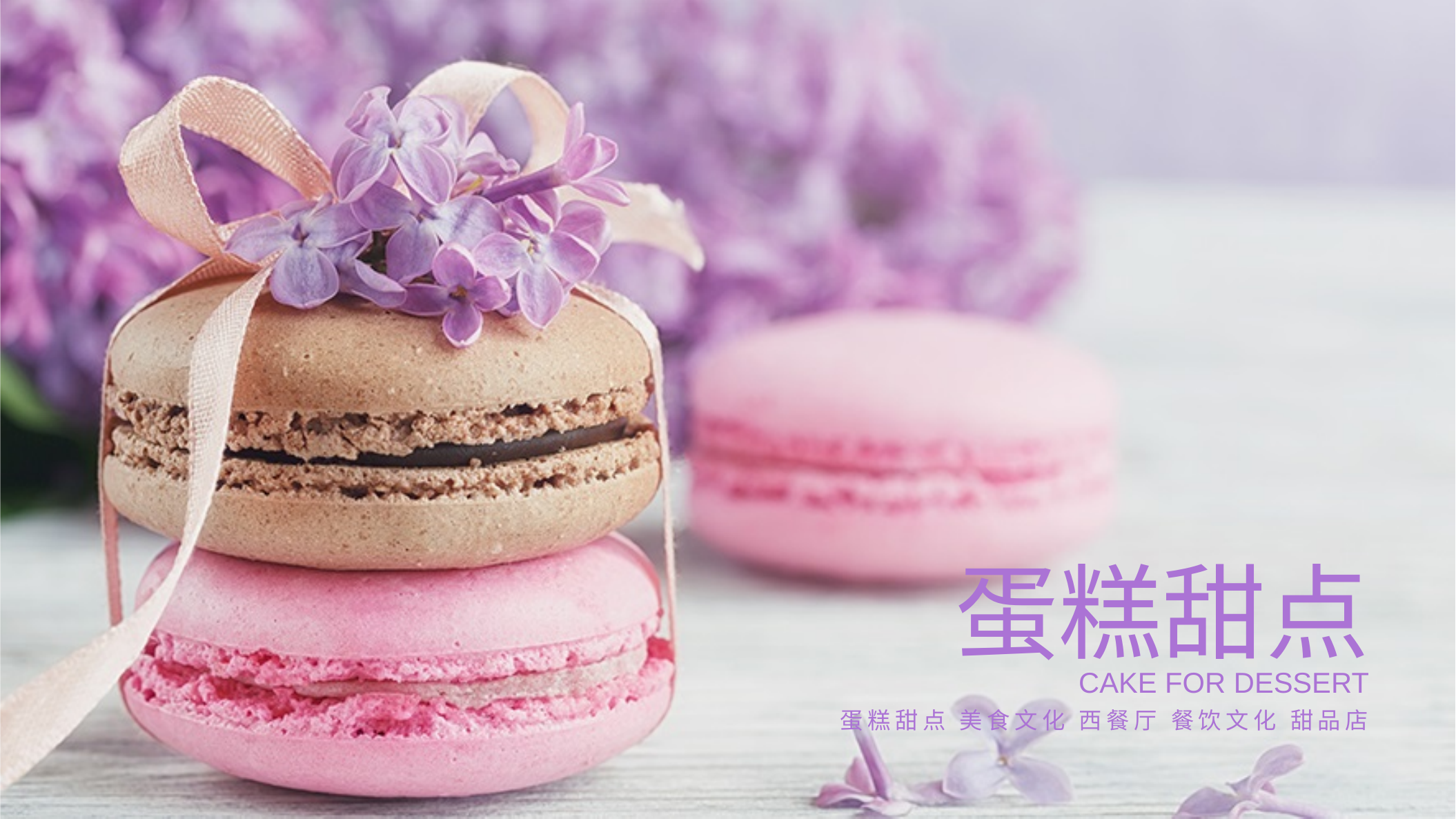

蛋糕甜点
CAKE FOR DESSERT
蛋糕甜点 美食文化 西餐厅 餐饮文化 甜品店